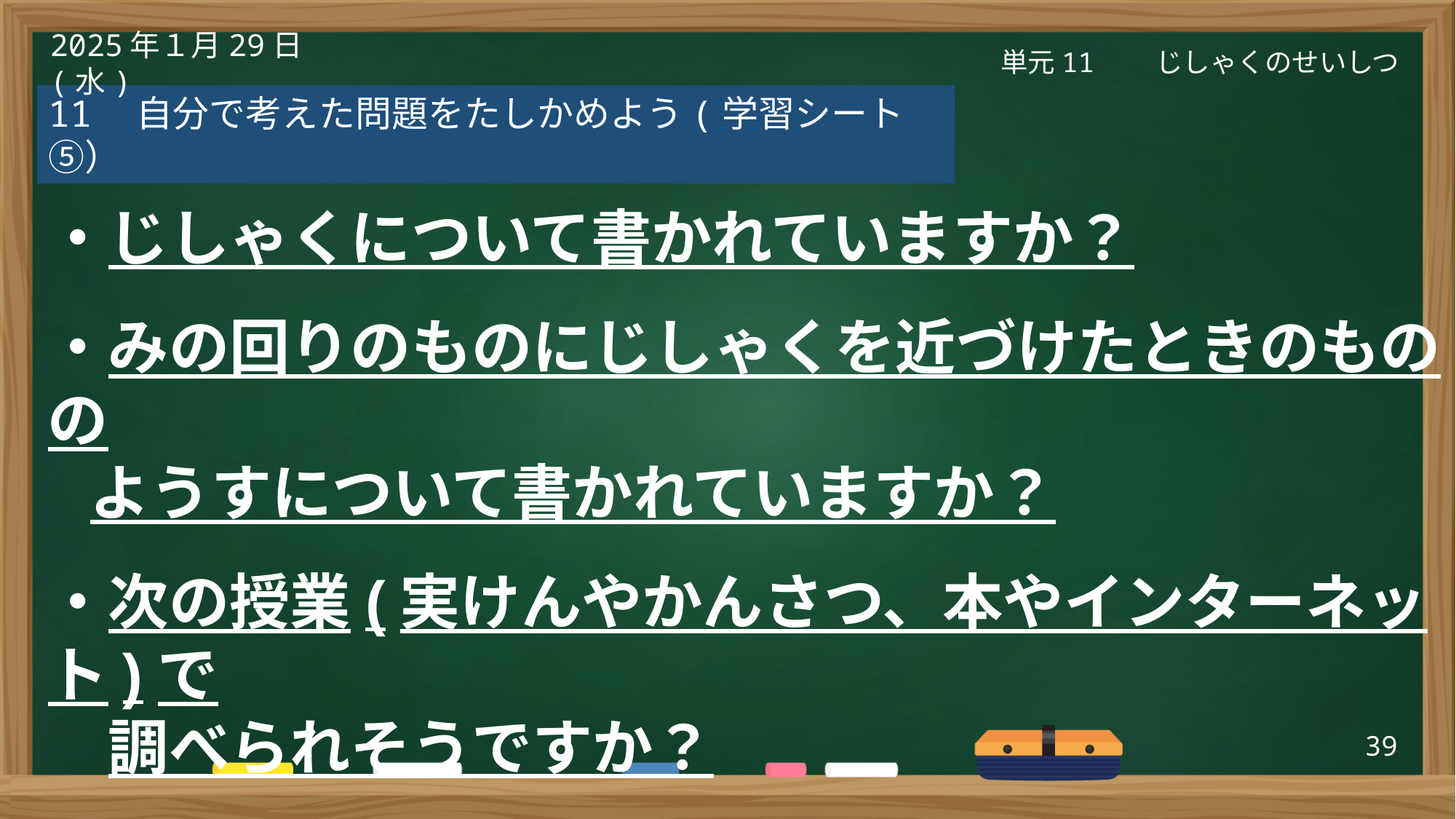

単元11　　じしゃくのせいしつ
2025年１月29日(水)
11　自分で考えた問題をたしかめよう(学習シート⑤）
調べてみたいことは、

・じしゃくについて書かれていますか？

・みの回りのものにじしゃくを近づけたときのものの
  ようすについて書かれていますか？

・次の授業(実けんやかんさつ、本やインターネット)で
　調べられそうですか？
39